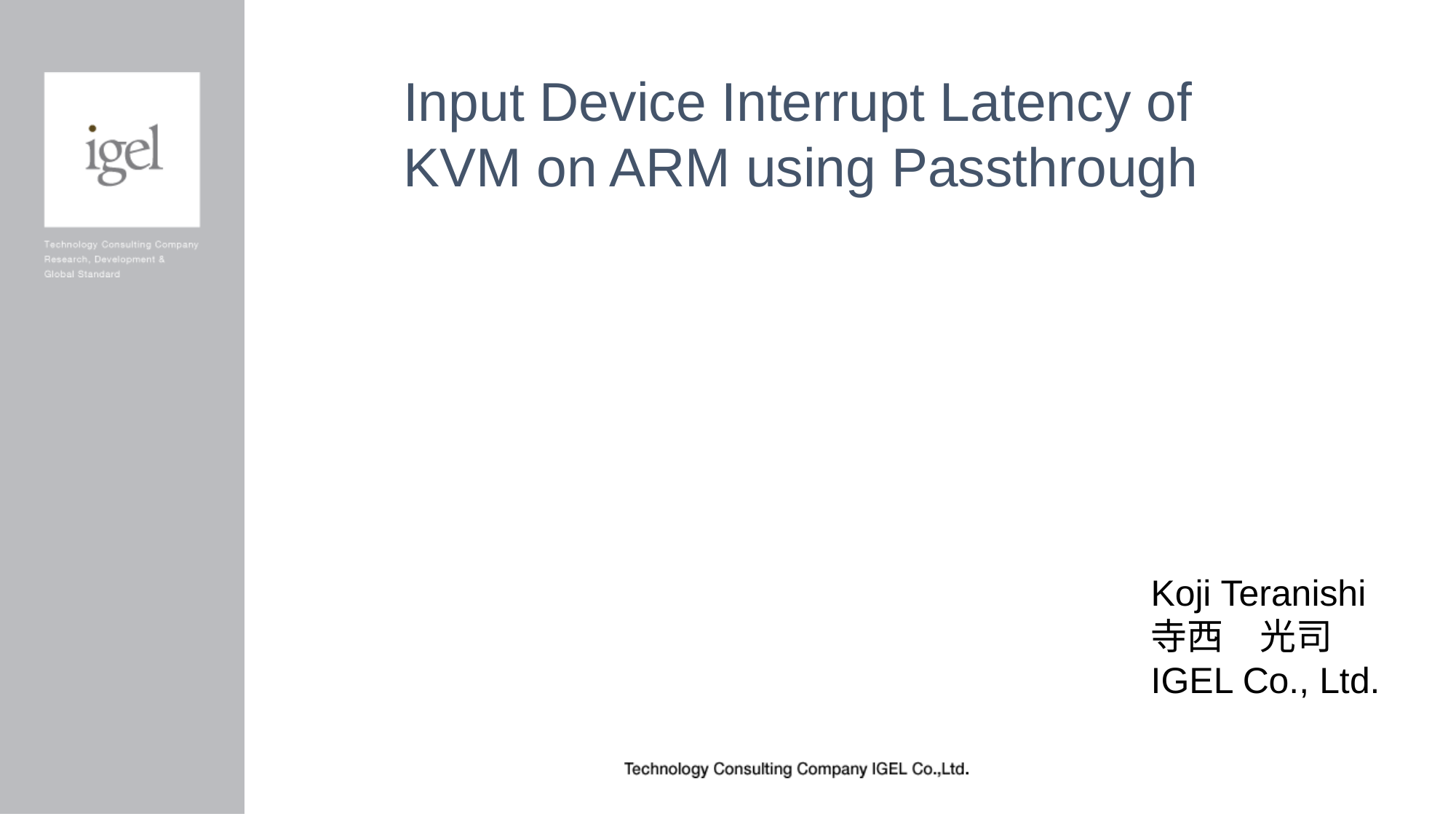

# Input Device Interrupt Latency of KVM on ARM using Passthrough
Koji Teranishi
寺西　光司
IGEL Co., Ltd.